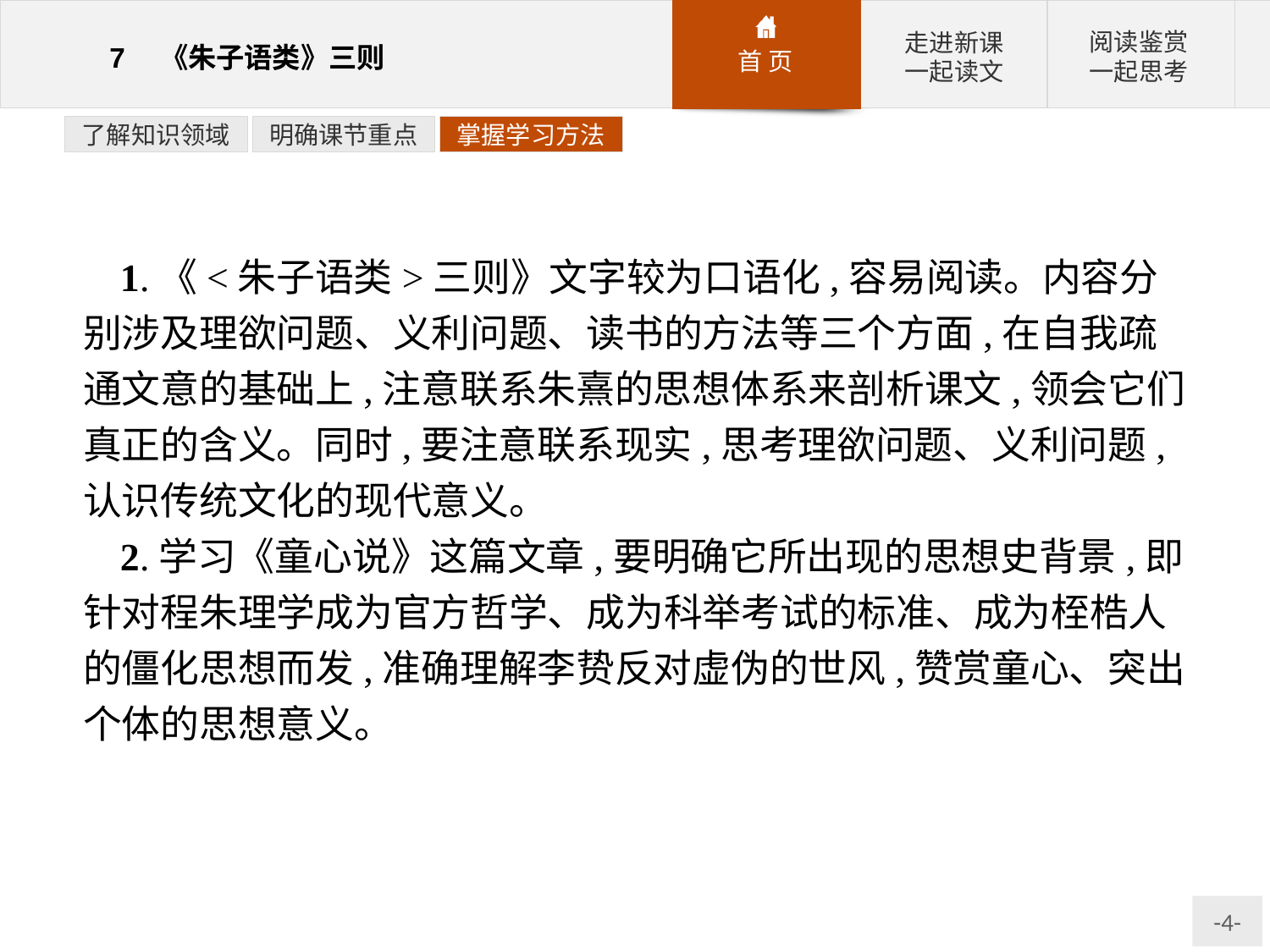

了解知识领域
明确课节重点
掌握学习方法
1.《<朱子语类>三则》文字较为口语化,容易阅读。内容分别涉及理欲问题、义利问题、读书的方法等三个方面,在自我疏通文意的基础上,注意联系朱熹的思想体系来剖析课文,领会它们真正的含义。同时,要注意联系现实,思考理欲问题、义利问题,认识传统文化的现代意义。
2.学习《童心说》这篇文章,要明确它所出现的思想史背景,即针对程朱理学成为官方哲学、成为科举考试的标准、成为桎梏人的僵化思想而发,准确理解李贽反对虚伪的世风,赞赏童心、突出个体的思想意义。